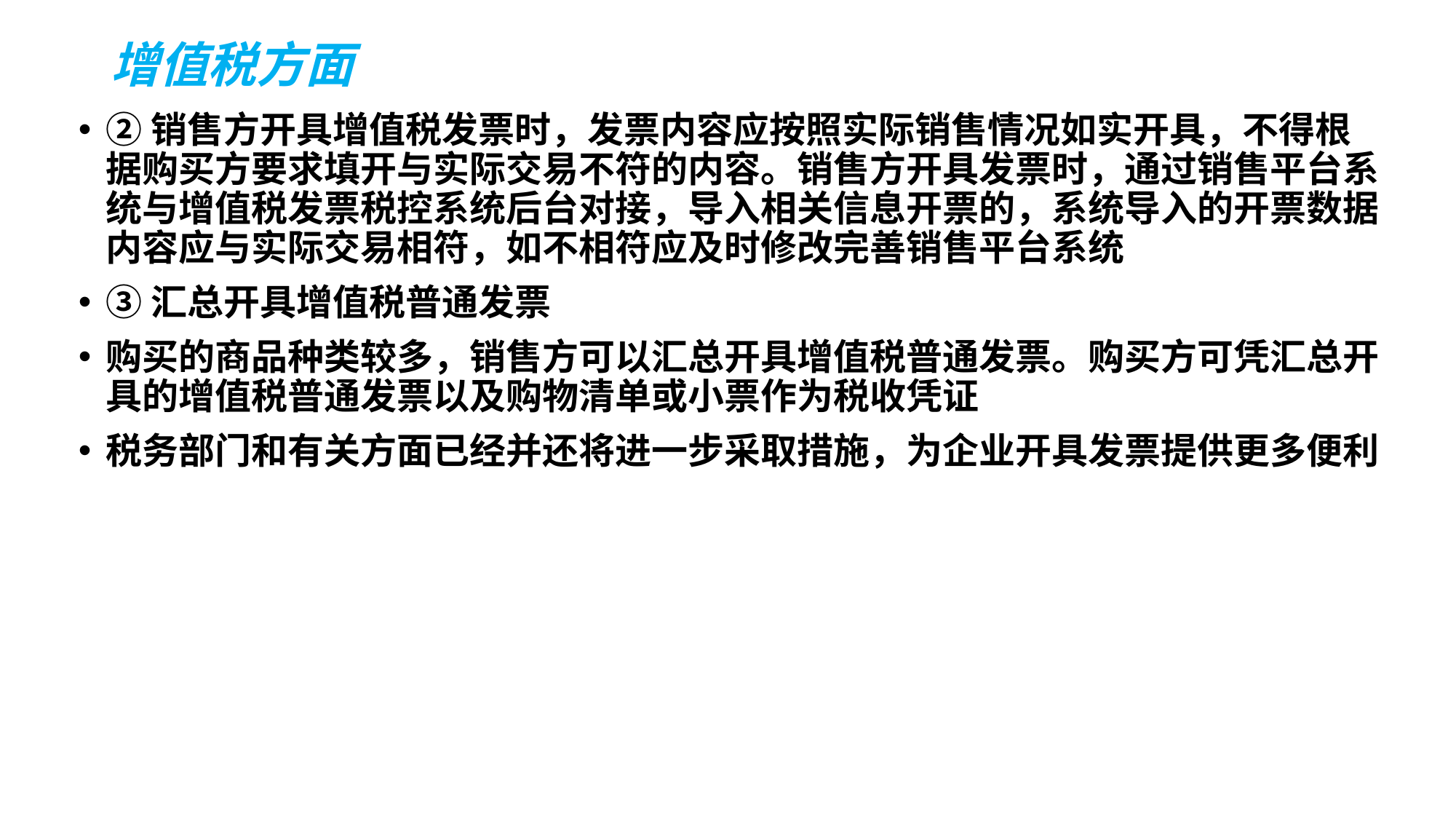

# 增值税方面
②销售方开具增值税发票时，发票内容应按照实际销售情况如实开具，不得根据购买方要求填开与实际交易不符的内容。销售方开具发票时，通过销售平台系统与增值税发票税控系统后台对接，导入相关信息开票的，系统导入的开票数据内容应与实际交易相符，如不相符应及时修改完善销售平台系统
③汇总开具增值税普通发票
购买的商品种类较多，销售方可以汇总开具增值税普通发票。购买方可凭汇总开具的增值税普通发票以及购物清单或小票作为税收凭证
税务部门和有关方面已经并还将进一步采取措施，为企业开具发票提供更多便利